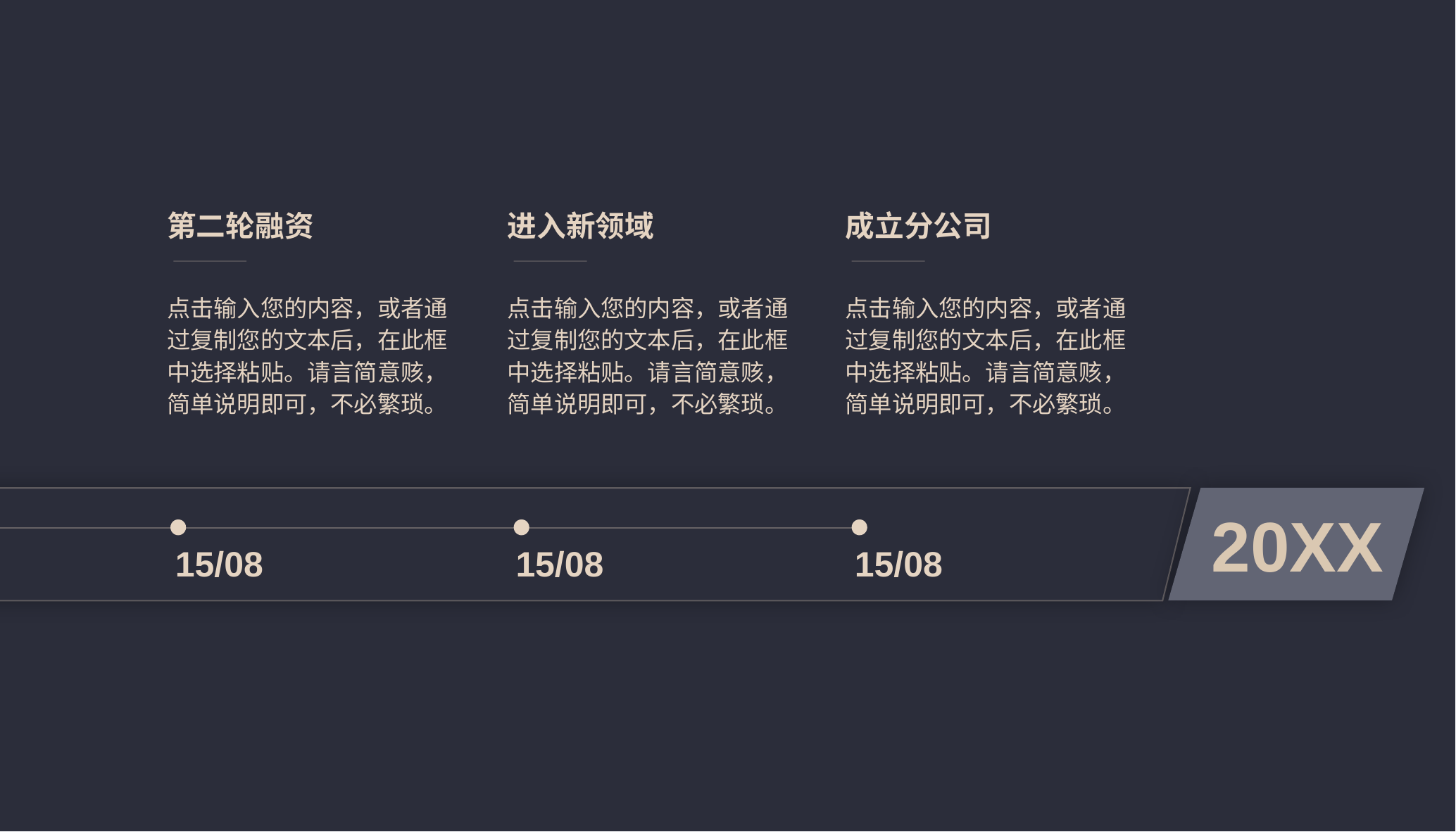

第二轮融资
进入新领域
成立分公司

点击输入您的内容，或者通过复制您的文本后，在此框中选择粘贴。请言简意赅，简单说明即可，不必繁琐。
点击输入您的内容，或者通过复制您的文本后，在此框中选择粘贴。请言简意赅，简单说明即可，不必繁琐。
点击输入您的内容，或者通过复制您的文本后，在此框中选择粘贴。请言简意赅，简单说明即可，不必繁琐。

20XX

15/08
15/08
15/08